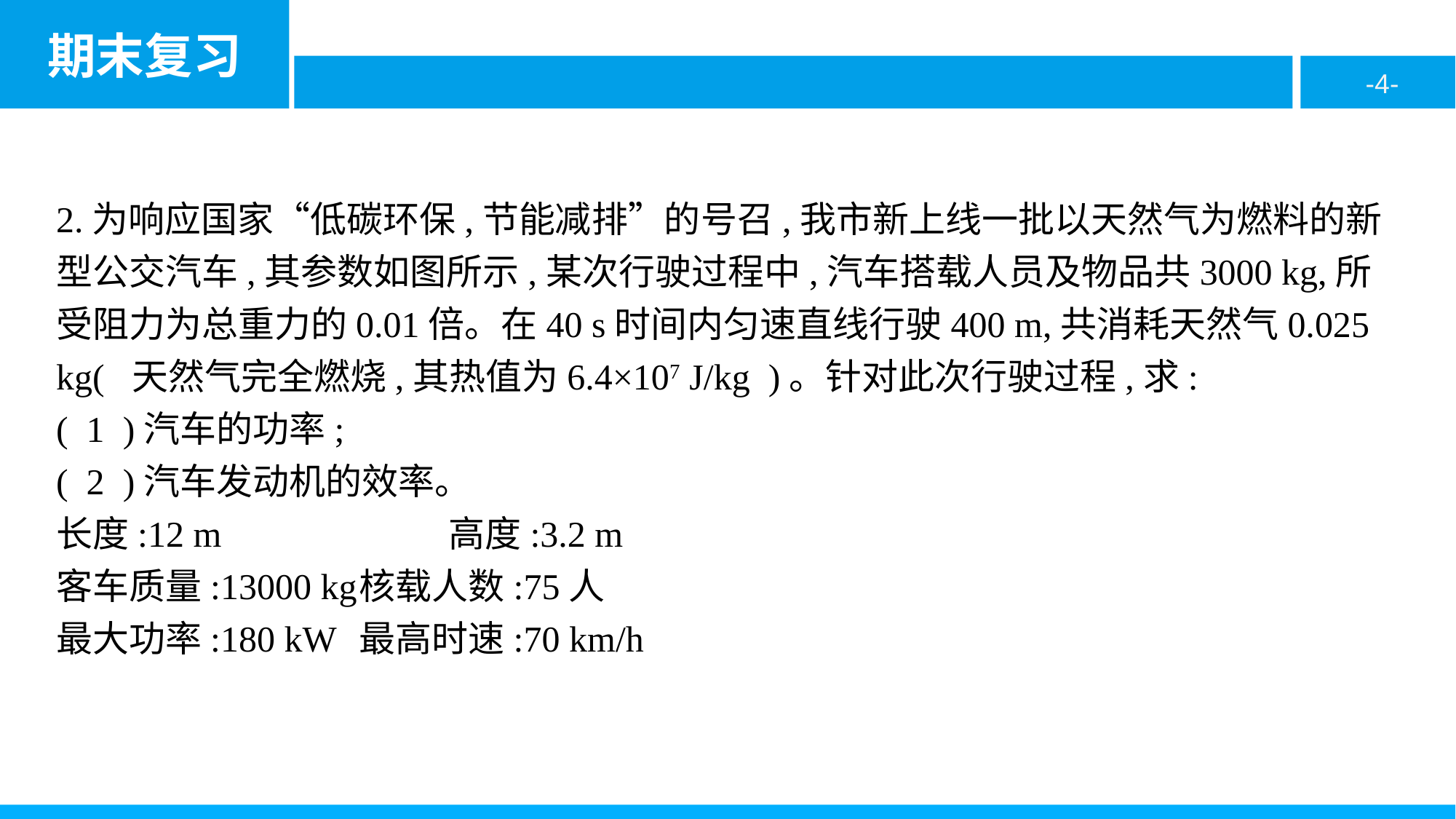

2.为响应国家“低碳环保,节能减排”的号召,我市新上线一批以天然气为燃料的新型公交汽车,其参数如图所示,某次行驶过程中,汽车搭载人员及物品共3000 kg,所受阻力为总重力的0.01倍。在40 s时间内匀速直线行驶400 m,共消耗天然气0.025 kg(  天然气完全燃烧,其热值为6.4×107 J/kg  )。针对此次行驶过程,求:
(  1  )汽车的功率;
(  2  )汽车发动机的效率。
长度:12 m　　　　　　高度:3.2 m
客车质量:13000 kg	核载人数:75人
最大功率:180 kW	最高时速:70 km/h